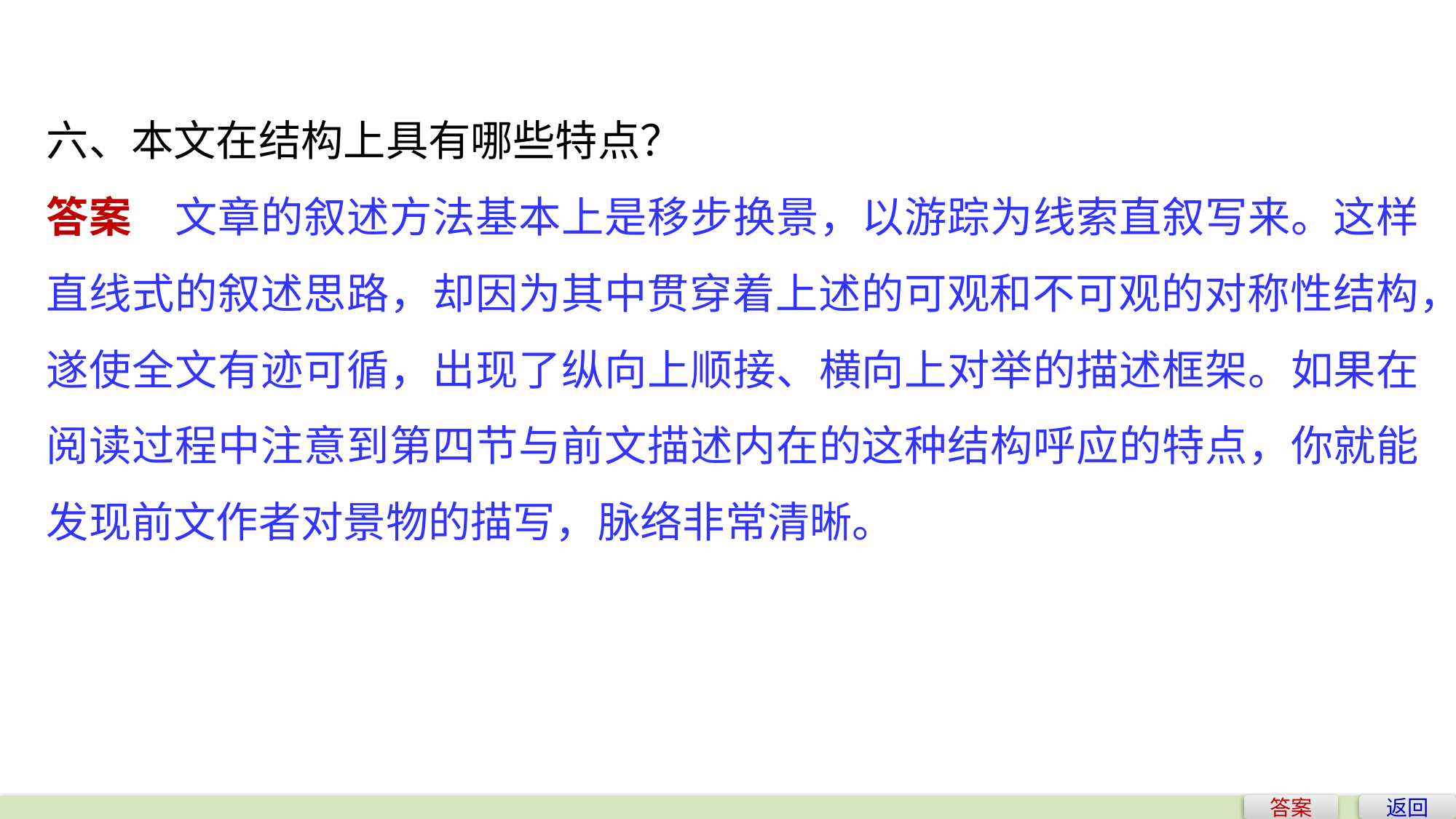

六、本文在结构上具有哪些特点？
答案　文章的叙述方法基本上是移步换景，以游踪为线索直叙写来。这样直线式的叙述思路，却因为其中贯穿着上述的可观和不可观的对称性结构，遂使全文有迹可循，出现了纵向上顺接、横向上对举的描述框架。如果在阅读过程中注意到第四节与前文描述内在的这种结构呼应的特点，你就能发现前文作者对景物的描写，脉络非常清晰。
答案
返回